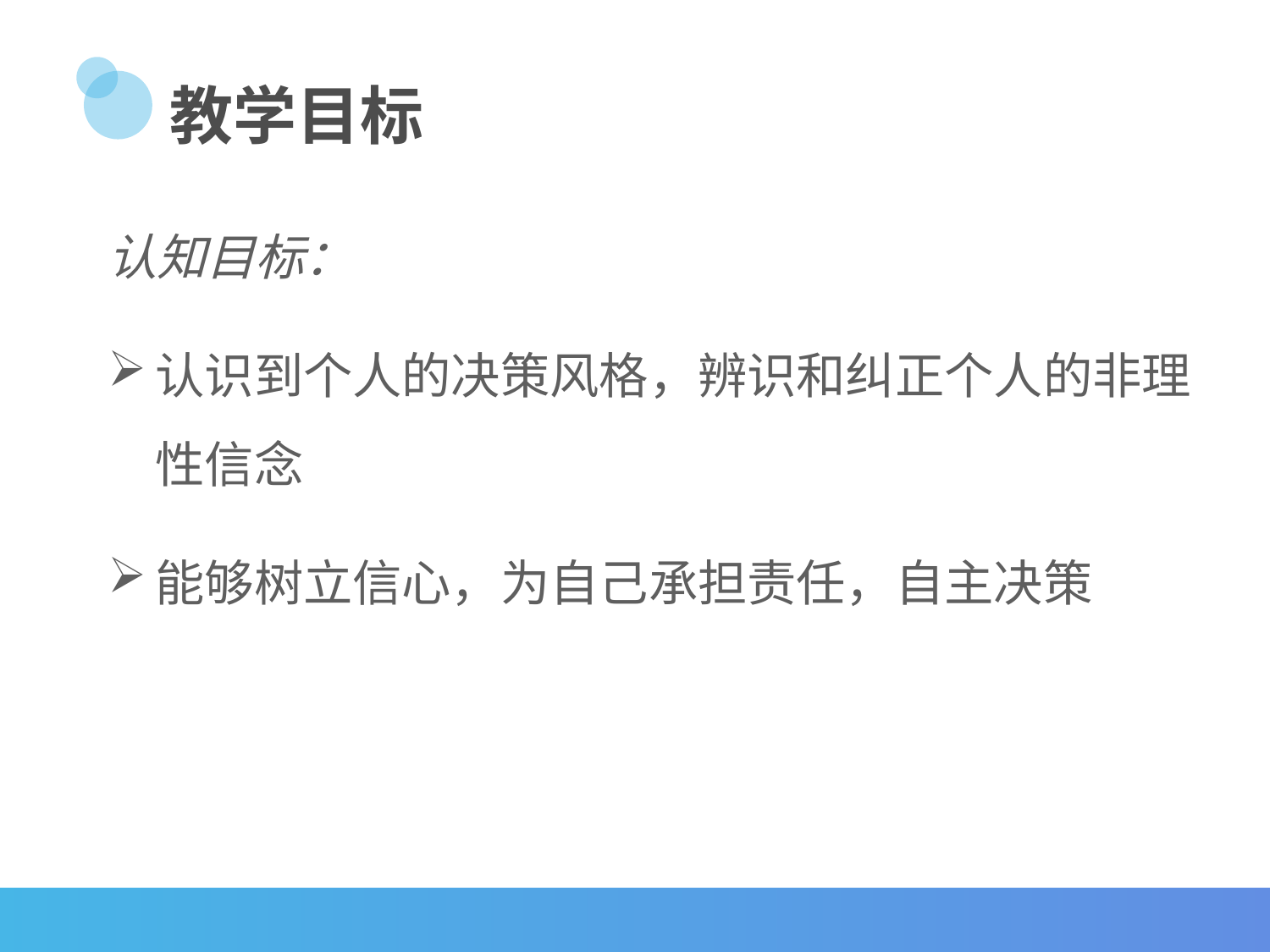

# 教学目标
认知目标：
认识到个人的决策风格，辨识和纠正个人的非理性信念
能够树立信心，为自己承担责任，自主决策